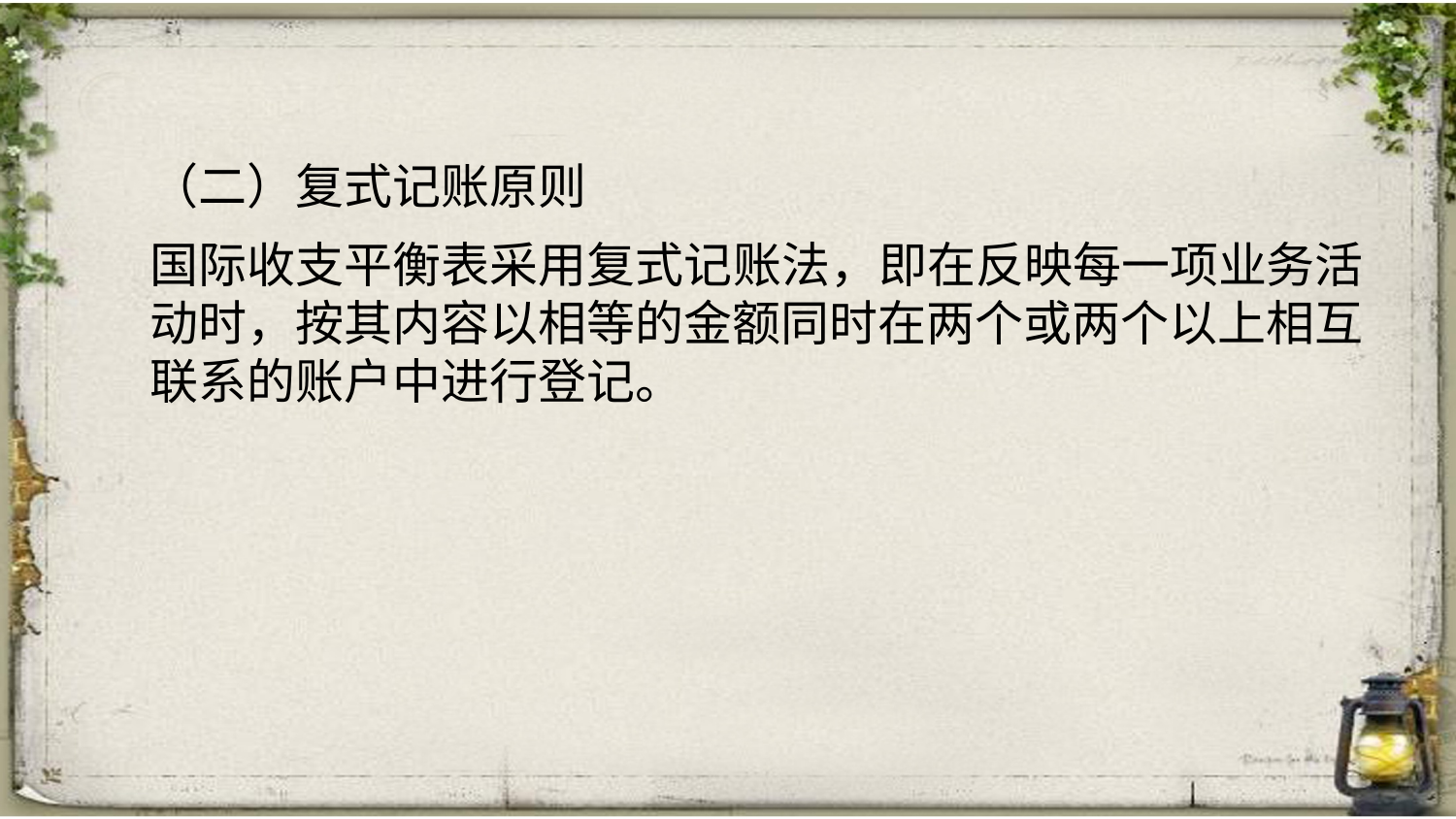

（二）复式记账原则
国际收支平衡表采用复式记账法，即在反映每一项业务活动时，按其内容以相等的金额同时在两个或两个以上相互联系的账户中进行登记。